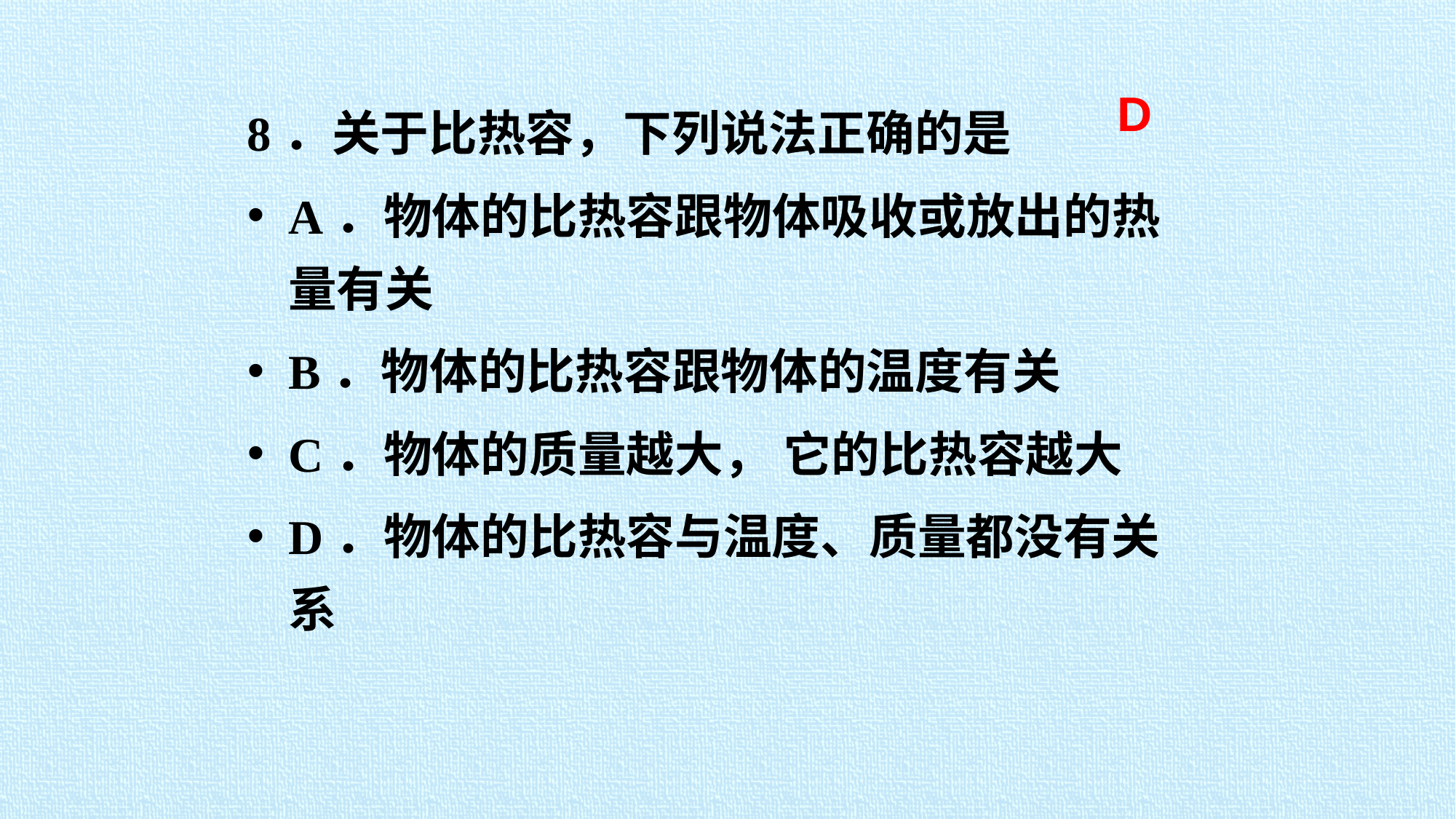

D
8．关于比热容，下列说法正确的是
A．物体的比热容跟物体吸收或放出的热量有关
B．物体的比热容跟物体的温度有关
C．物体的质量越大， 它的比热容越大
D．物体的比热容与温度、质量都没有关系